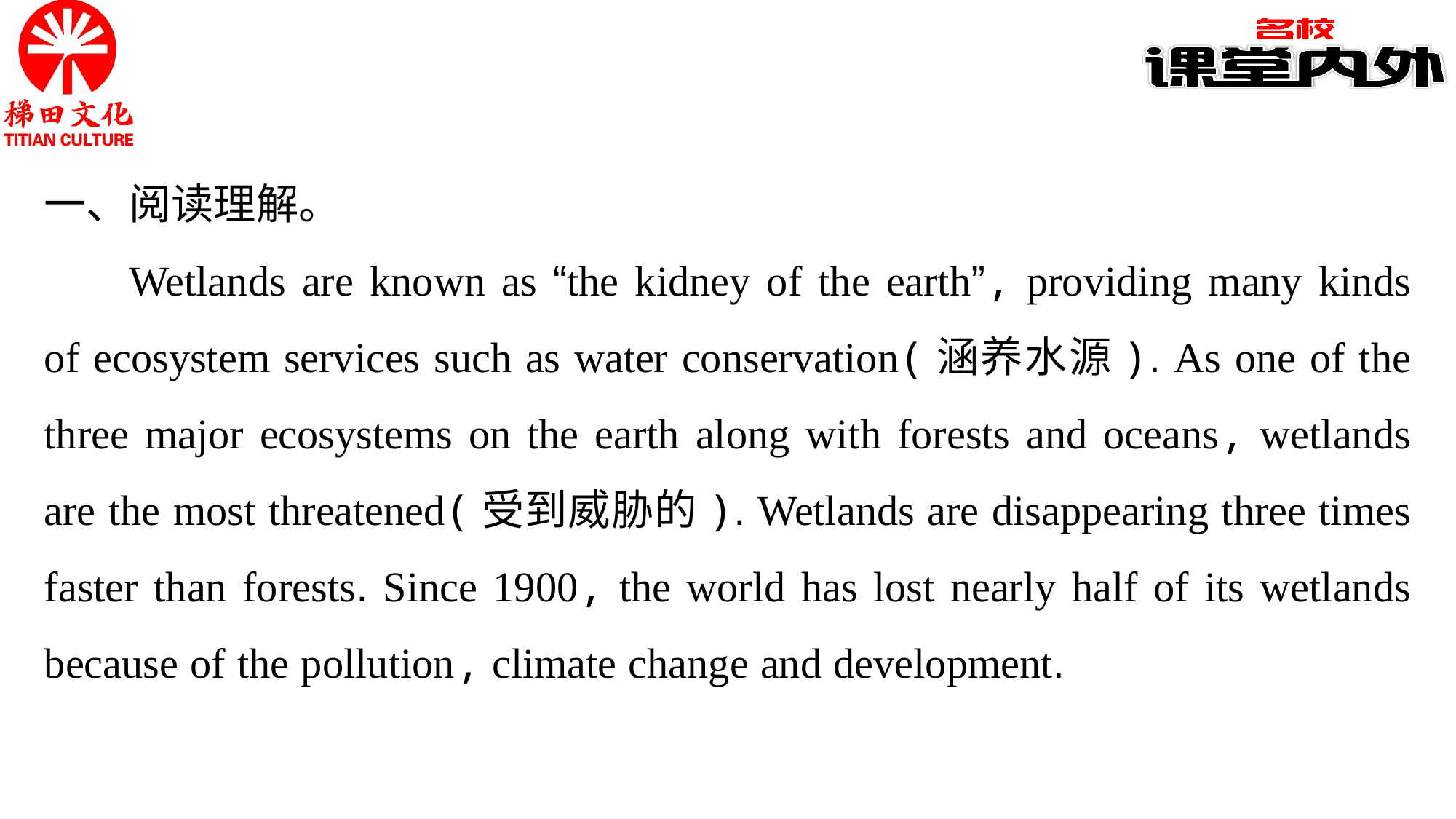

一、阅读理解。
Wetlands are known as “the kidney of the earth”, providing many kinds of ecosystem services such as water conservation(涵养水源). As one of the three major ecosystems on the earth along with forests and oceans, wetlands are the most threatened(受到威胁的). Wetlands are disappearing three times faster than forests. Since 1900, the world has lost nearly half of its wetlands because of the pollution, climate change and development.